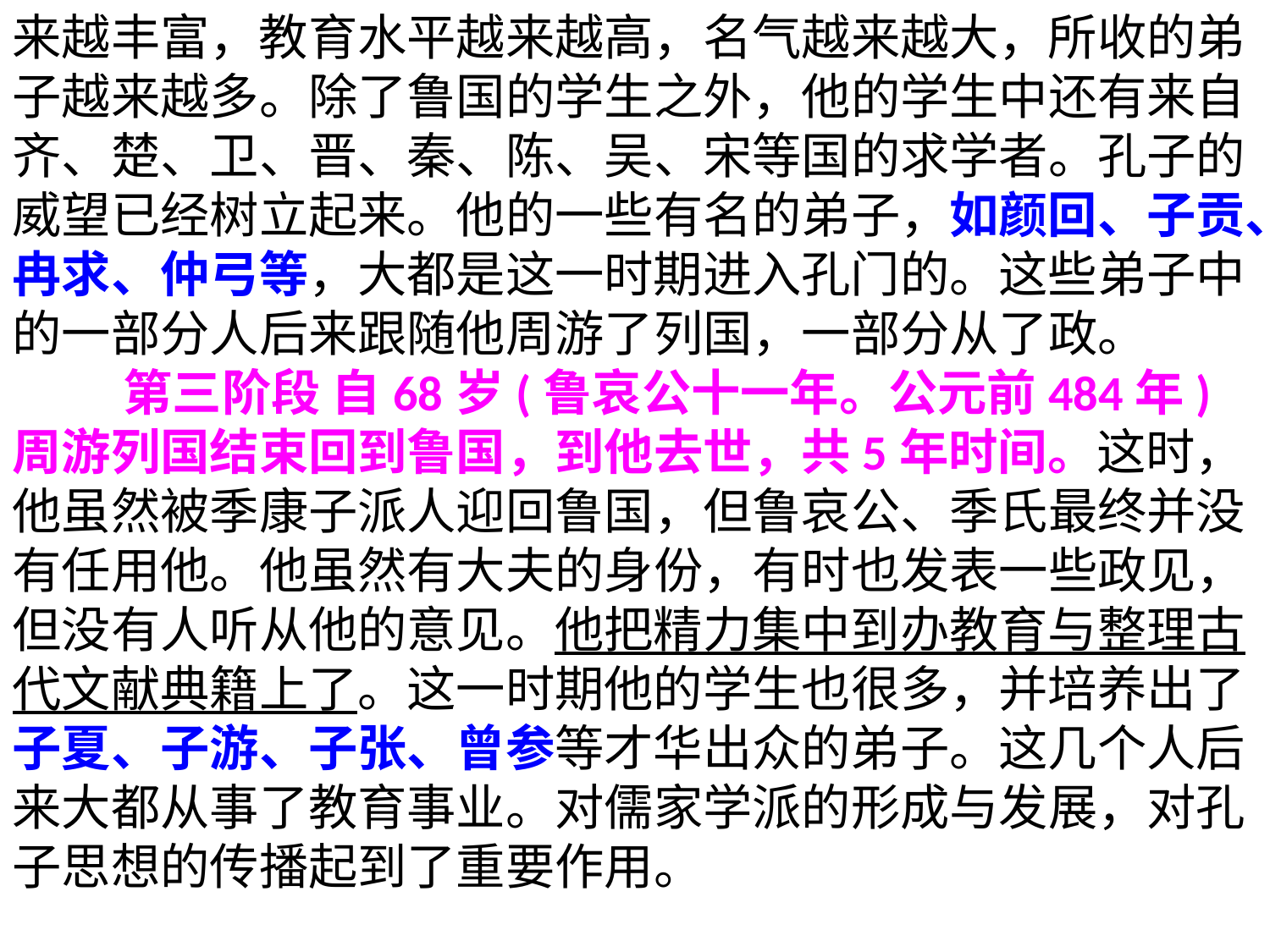

来越丰富，教育水平越来越高，名气越来越大，所收的弟子越来越多。除了鲁国的学生之外，他的学生中还有来自齐、楚、卫、晋、秦、陈、吴、宋等国的求学者。孔子的威望已经树立起来。他的一些有名的弟子，如颜回、子贡、冉求、仲弓等，大都是这一时期进入孔门的。这些弟子中的一部分人后来跟随他周游了列国，一部分从了政。
         第三阶段 自68岁(鲁哀公十一年。公元前484年)周游列国结束回到鲁国，到他去世，共5年时间。这时，他虽然被季康子派人迎回鲁国，但鲁哀公、季氏最终并没有任用他。他虽然有大夫的身份，有时也发表一些政见，但没有人听从他的意见。他把精力集中到办教育与整理古代文献典籍上了。这一时期他的学生也很多，并培养出了子夏、子游、子张、曾参等才华出众的弟子。这几个人后来大都从事了教育事业。对儒家学派的形成与发展，对孔子思想的传播起到了重要作用。